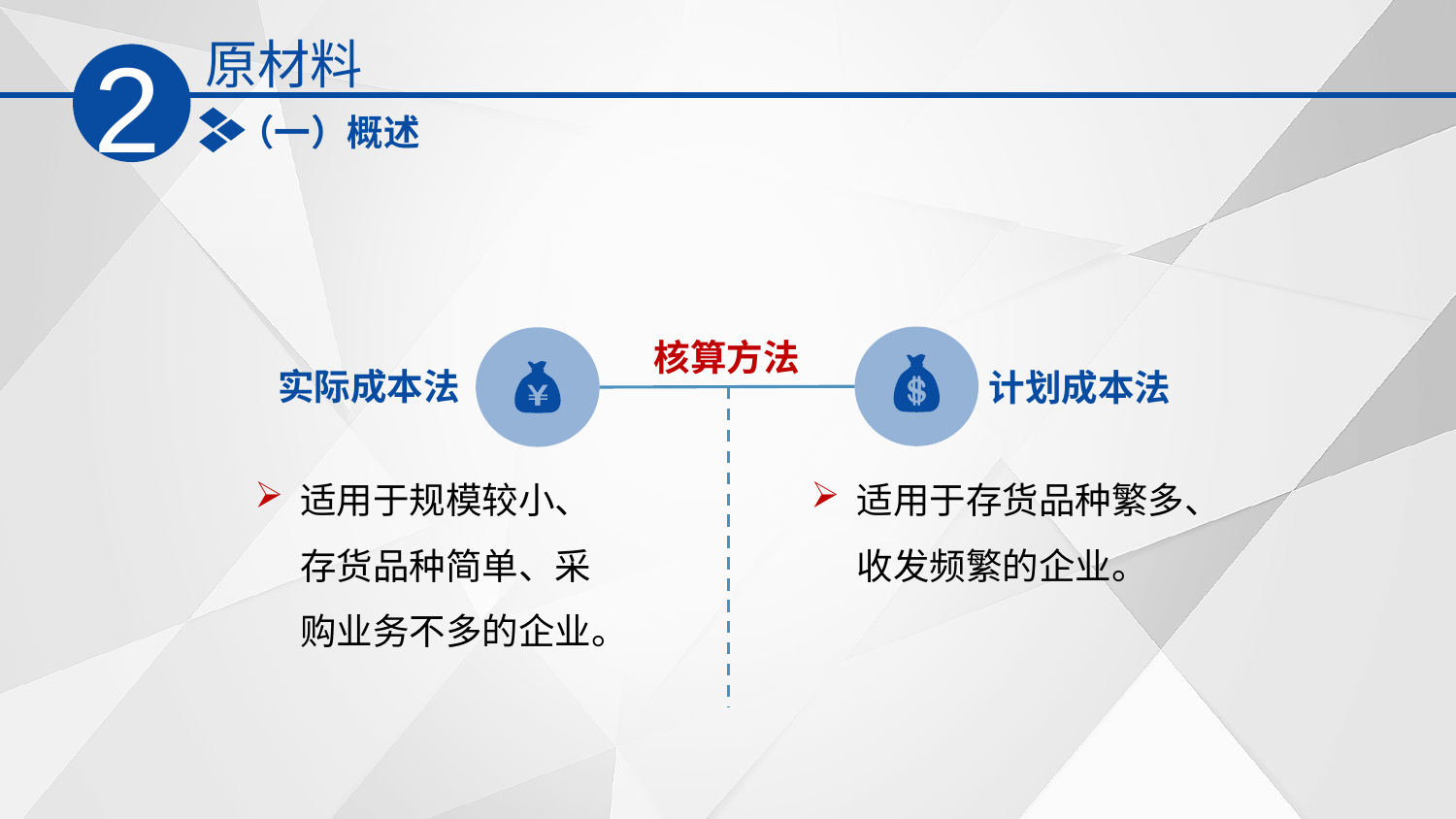

原材料
2

（一）概述

核算方法
实际成本法
计划成本法
适用于规模较小、存货品种简单、采购业务不多的企业。
适用于存货品种繁多、收发频繁的企业。